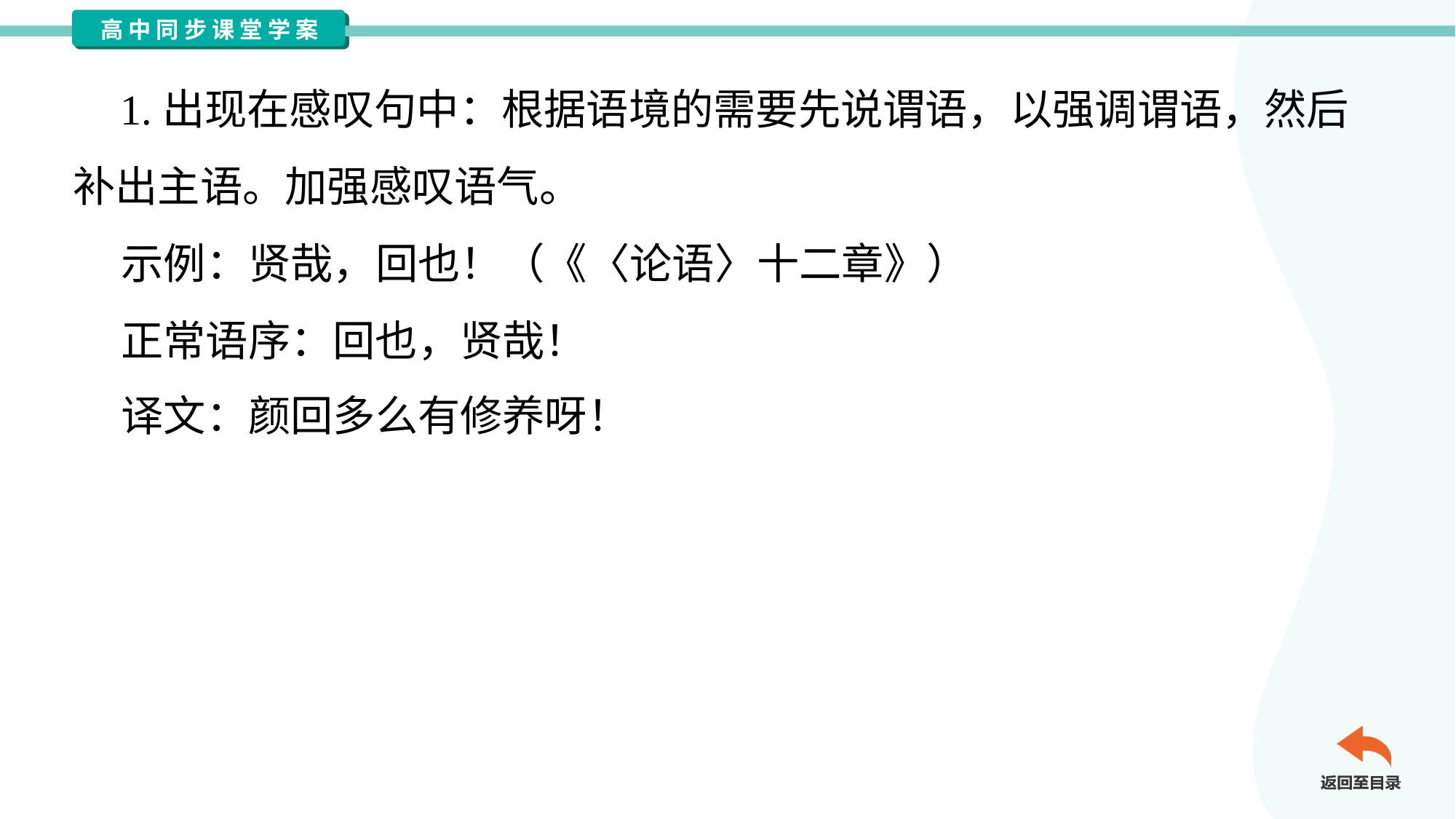

1.出现在感叹句中：根据语境的需要先说谓语，以强调谓语，然后
补出主语。加强感叹语气。
    示例：贤哉，回也！（《〈论语〉十二章》）
    正常语序：回也，贤哉！
    译文：颜回多么有修养呀！